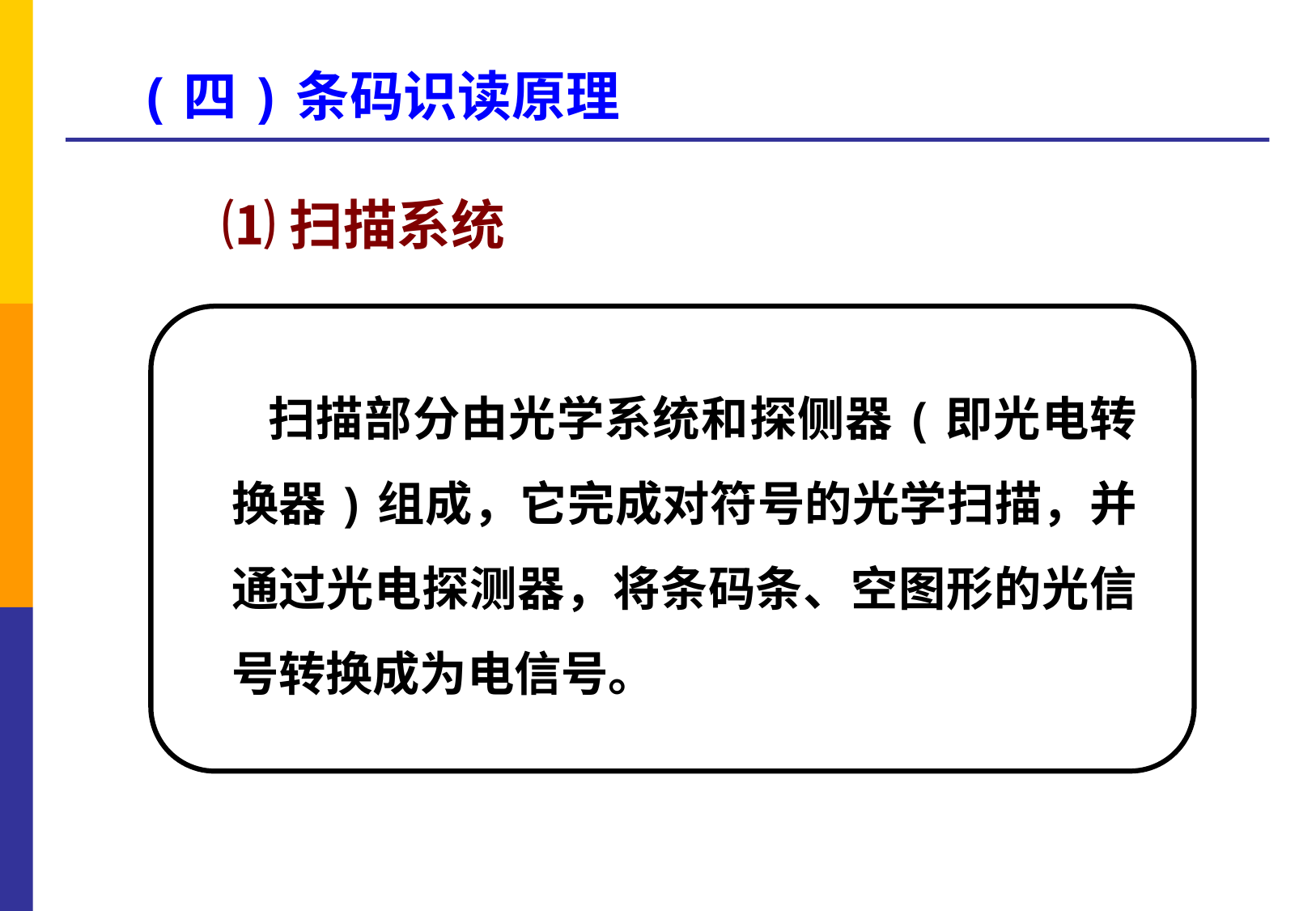

(四)条码识读原理
   ⑴扫描系统

      扫描部分由光学系统和探侧器(即光电转换器)组成，它完成对符号的光学扫描，并通过光电探测器，将条码条、空图形的光信号转换成为电信号。